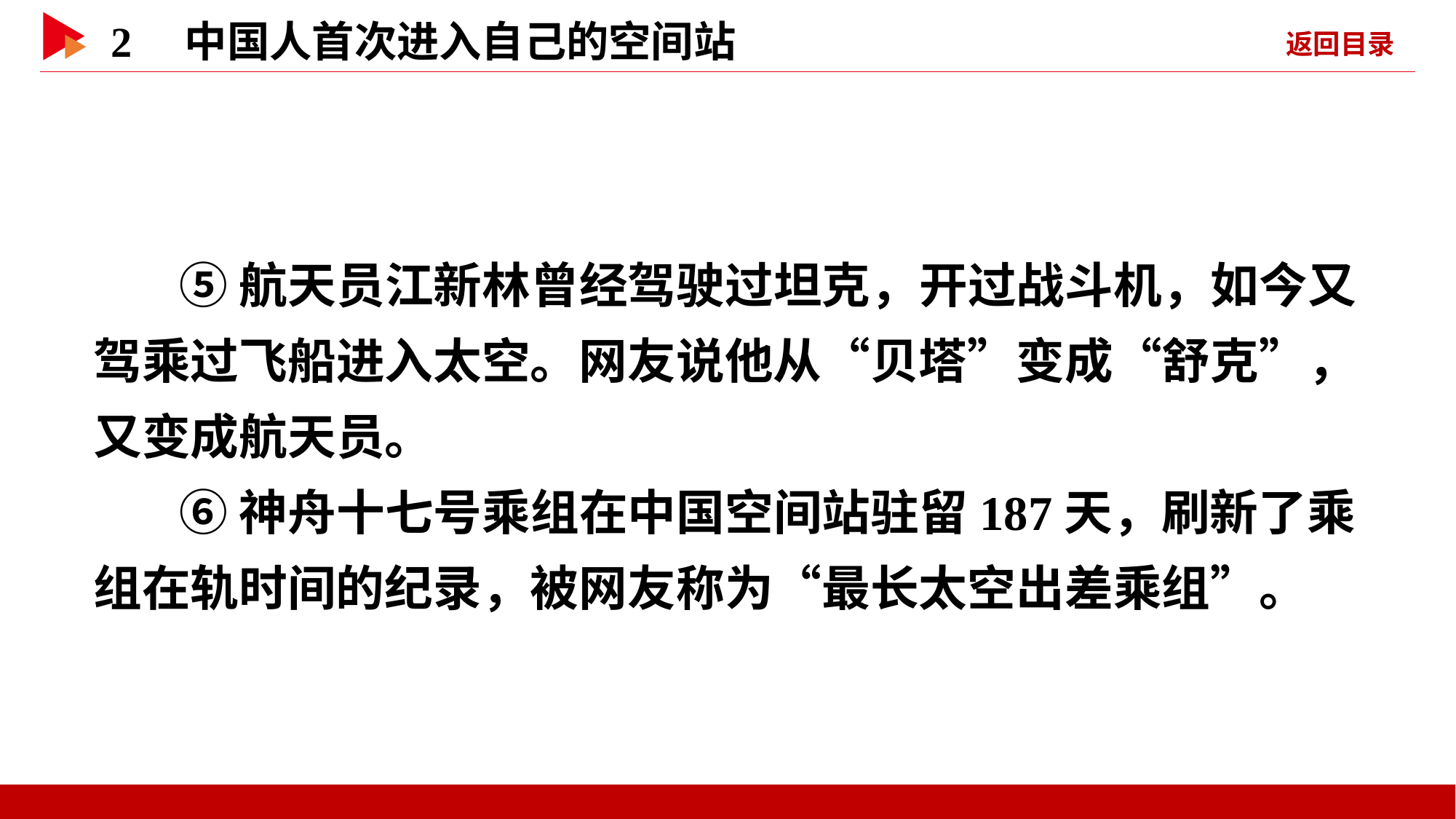

⑤航天员江新林曾经驾驶过坦克，开过战斗机，如今又驾乘过飞船进入太空。网友说他从“贝塔”变成“舒克”，又变成航天员。
⑥神舟十七号乘组在中国空间站驻留187天，刷新了乘组在轨时间的纪录，被网友称为“最长太空出差乘组”。